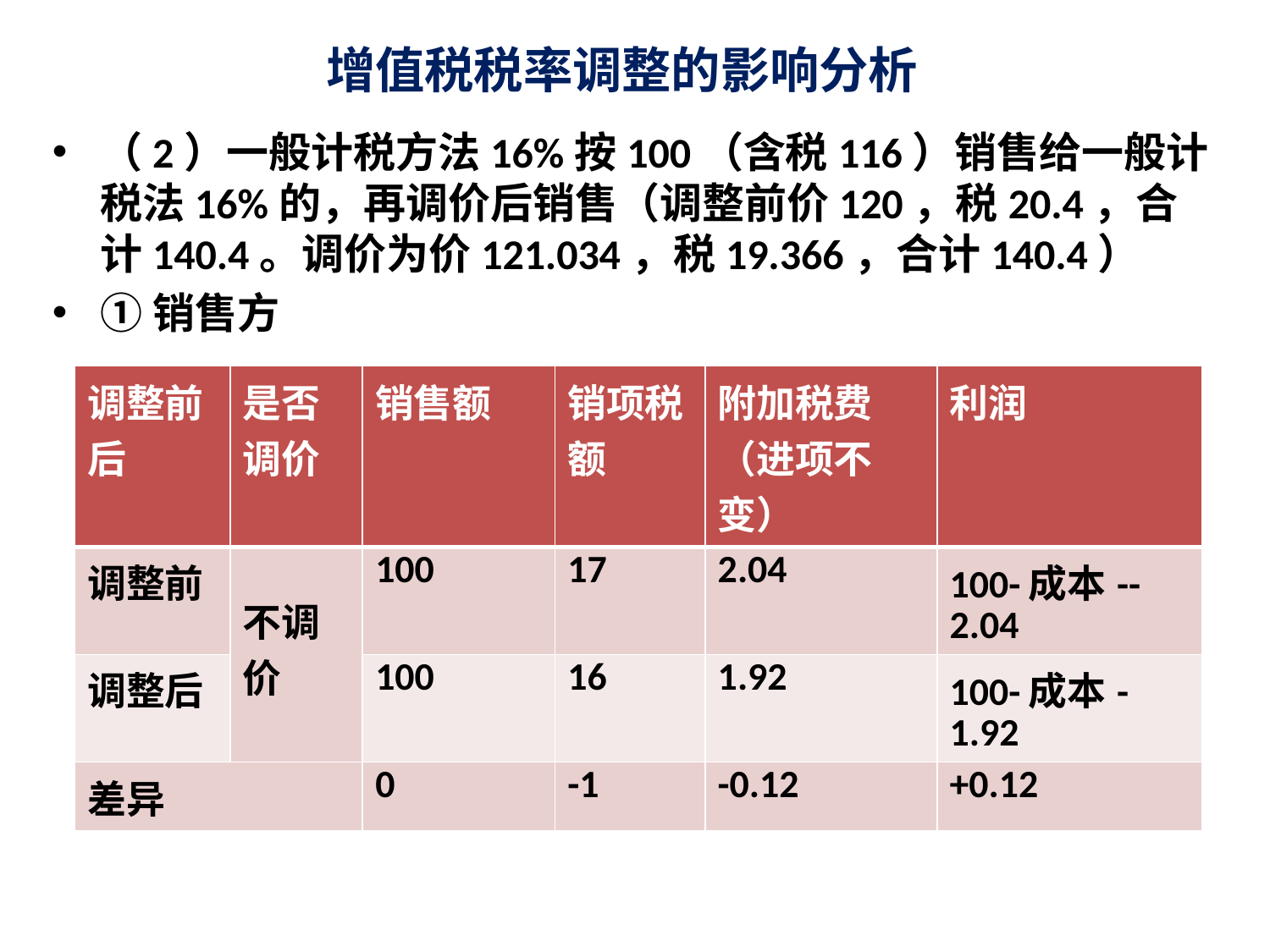

# 增值税税率调整的影响分析
（2）一般计税方法16%按100（含税116）销售给一般计税法16%的，再调价后销售（调整前价120，税20.4，合计140.4。调价为价121.034，税19.366，合计140.4）
①销售方

| 调整前后 | 是否调价 | 销售额 | 销项税额 | 附加税费（进项不变） | 利润 |
| --- | --- | --- | --- | --- | --- |
| 调整前 | 不调价 | 100 | 17 | 2.04 | 100-成本--2.04 |
| 调整后 |  | 100 | 16 | 1.92 | 100-成本-1.92 |
| 差异 |  | 0 | -1 | -0.12 | +0.12 |